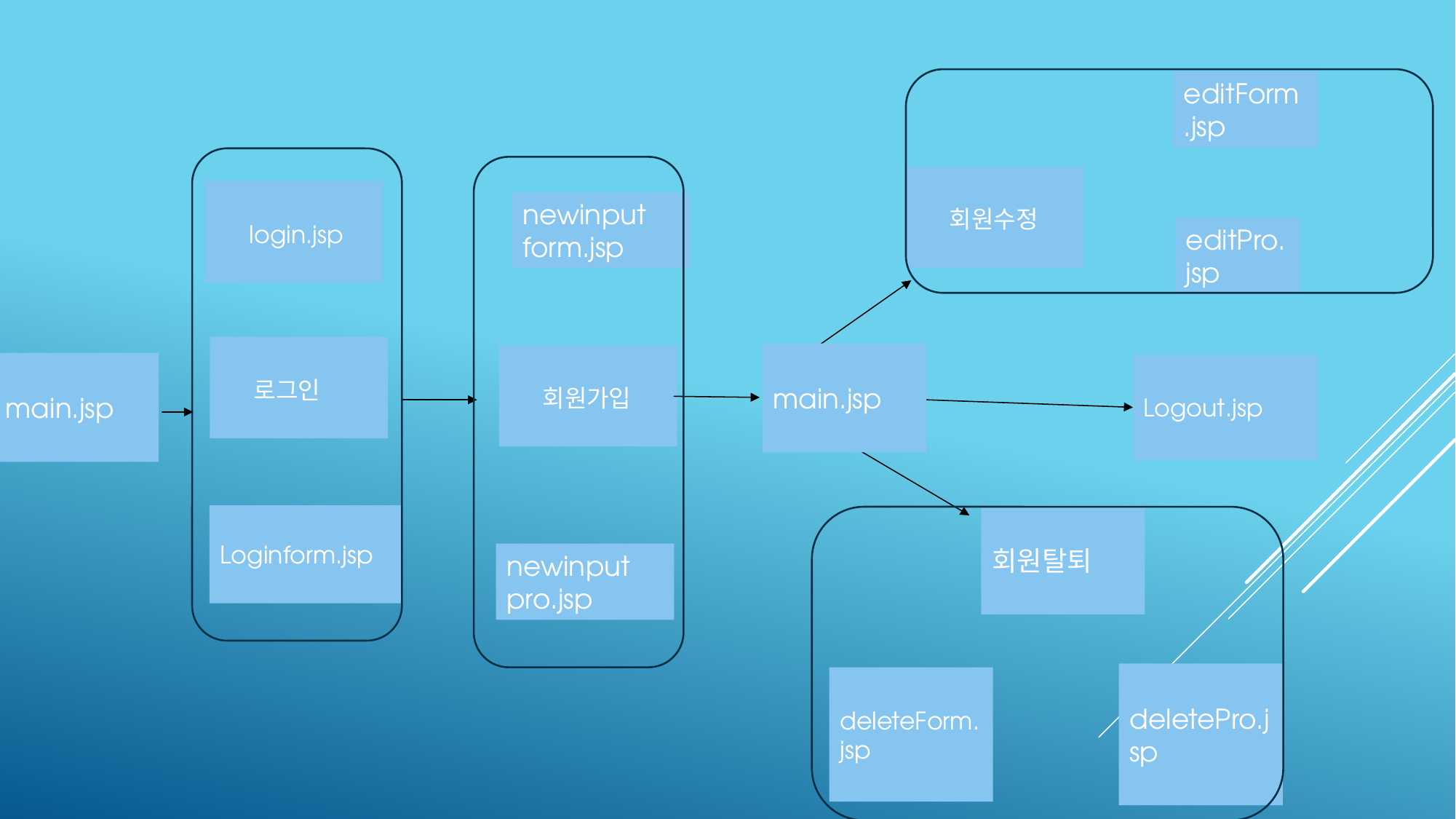

editForm.jsp

    회원수정

     login.jsp

newinput
form.jsp
editPro.jsp

     로그인

main.jsp

    회원가입

main.jsp

Logout.jsp

Loginform.jsp

회원탈퇴

newinput
pro.jsp

deletePro.jsp

deleteForm.jsp